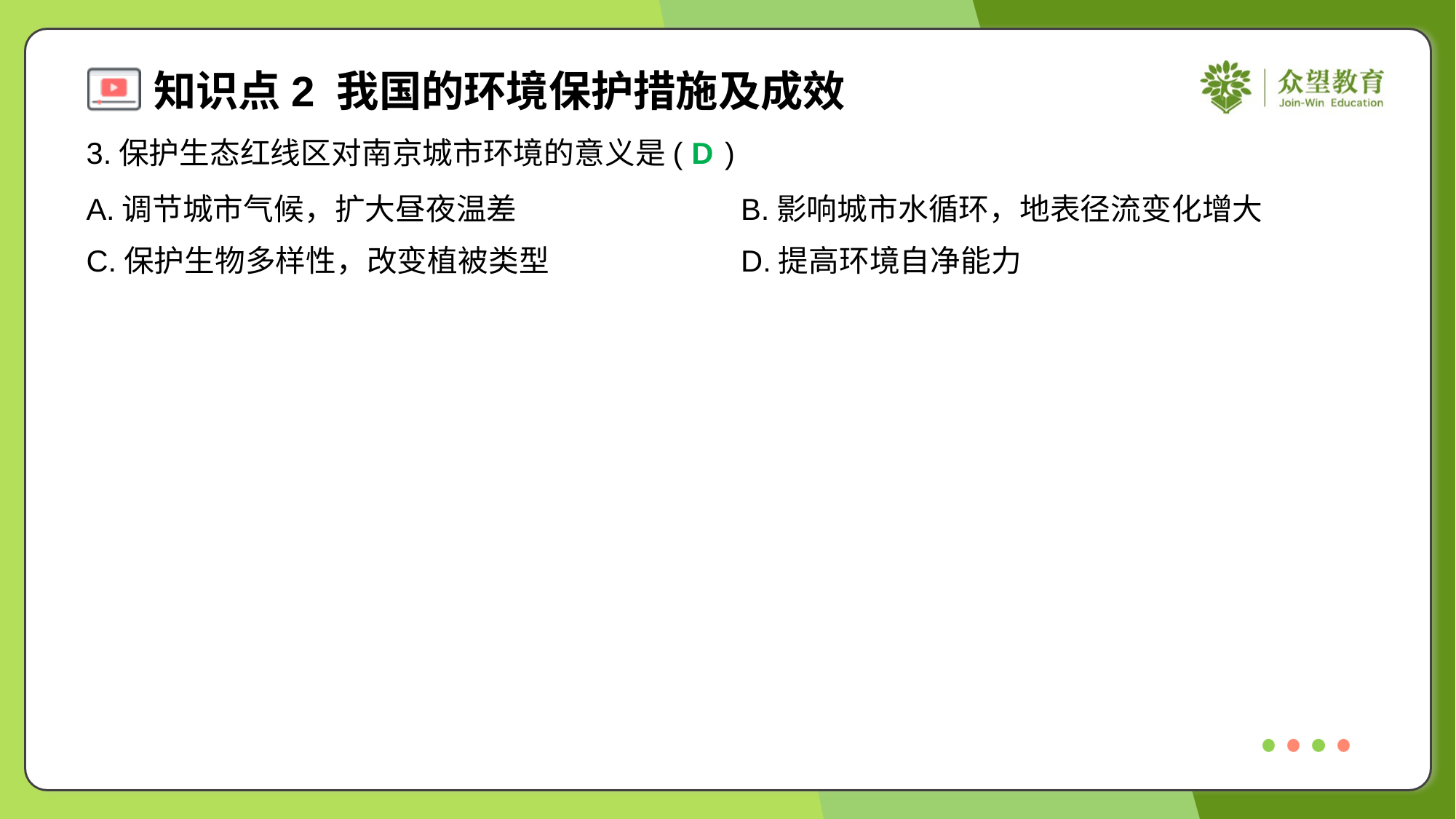

3.保护生态红线区对南京城市环境的意义是(     )
D
A.调节城市气候，扩大昼夜温差	B.影响城市水循环，地表径流变化增大
C.保护生物多样性，改变植被类型	D.提高环境自净能力